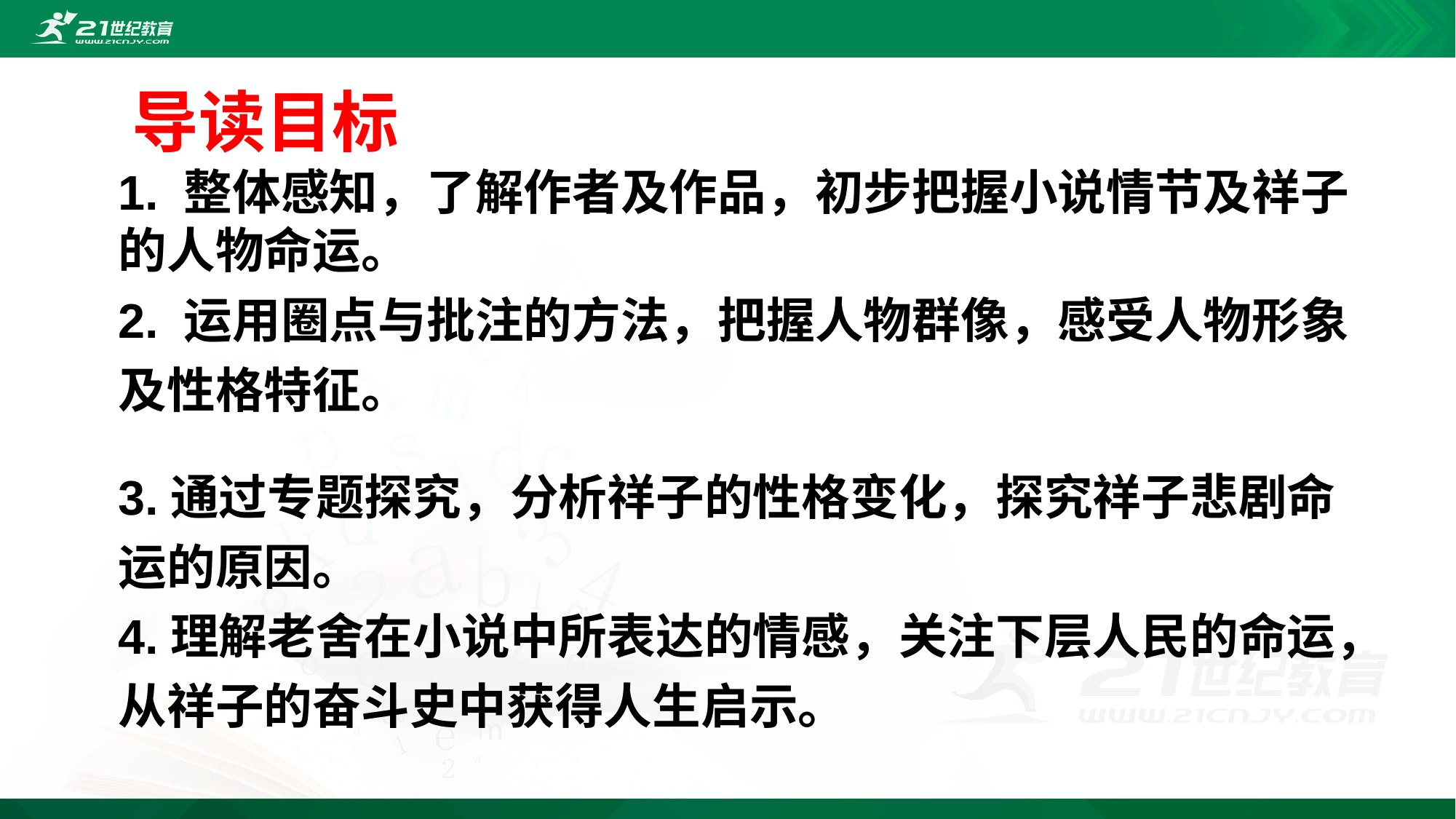

导读目标
1. 整体感知，了解作者及作品，初步把握小说情节及祥子的人物命运。2. 运用圈点与批注的方法，把握人物群像，感受人物形象及性格特征。
3.通过专题探究，分析祥子的性格变化，探究祥子悲剧命运的原因。
4.理解老舍在小说中所表达的情感，关注下层人民的命运，从祥子的奋斗史中获得人生启示。